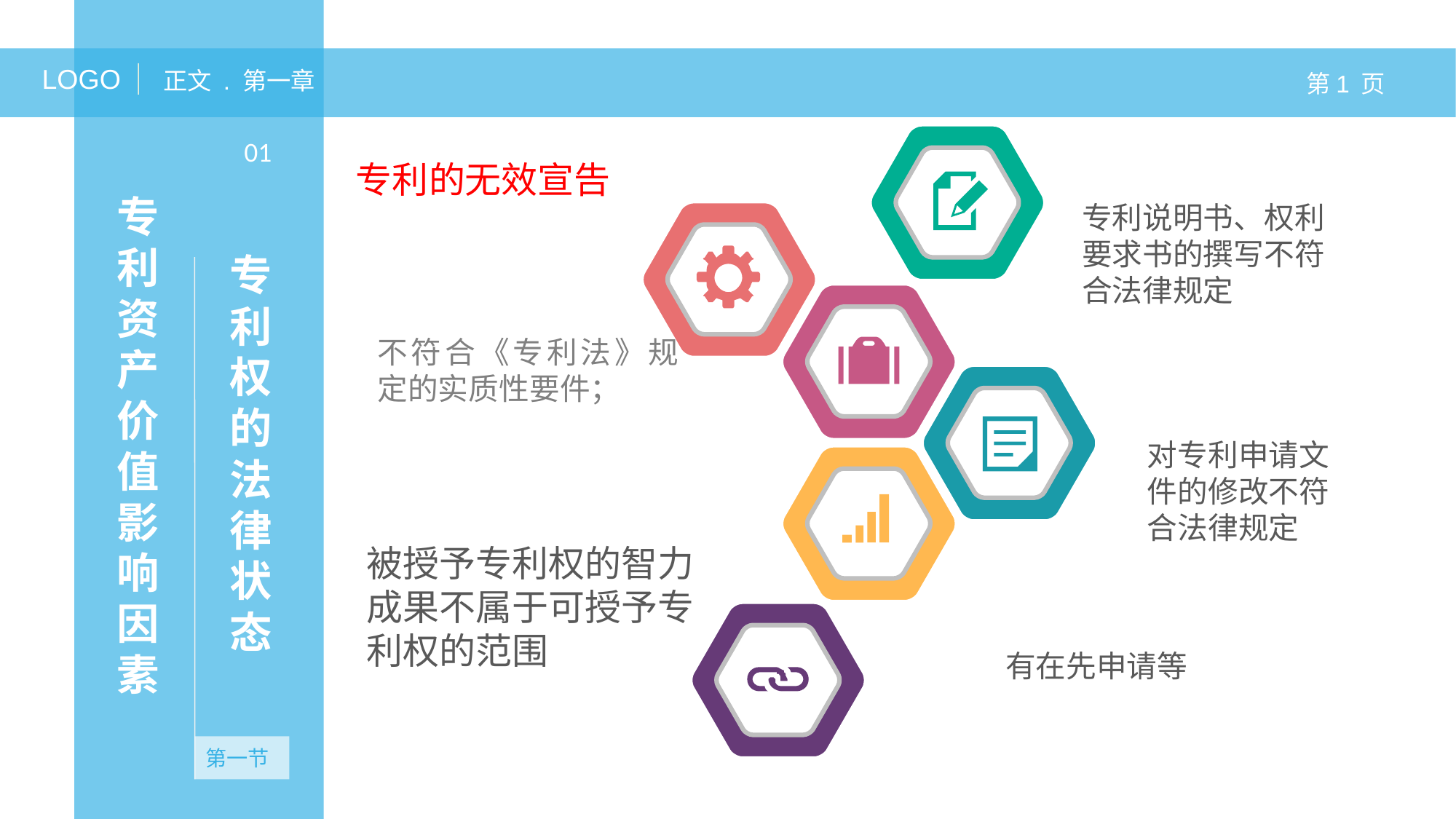

LOGO
正文 . 第一章

第1 页
专利权的法律状态

01
专利的无效宣告

专利说明书、权利要求书的撰写不符合法律规定

不符合《专利法》规定的实质性要件；

对专利申请文件的修改不符合法律规定

有在先申请等

专利资产价值影响因素

被授予专利权的智力成果不属于可授予专利权的范围

第一节